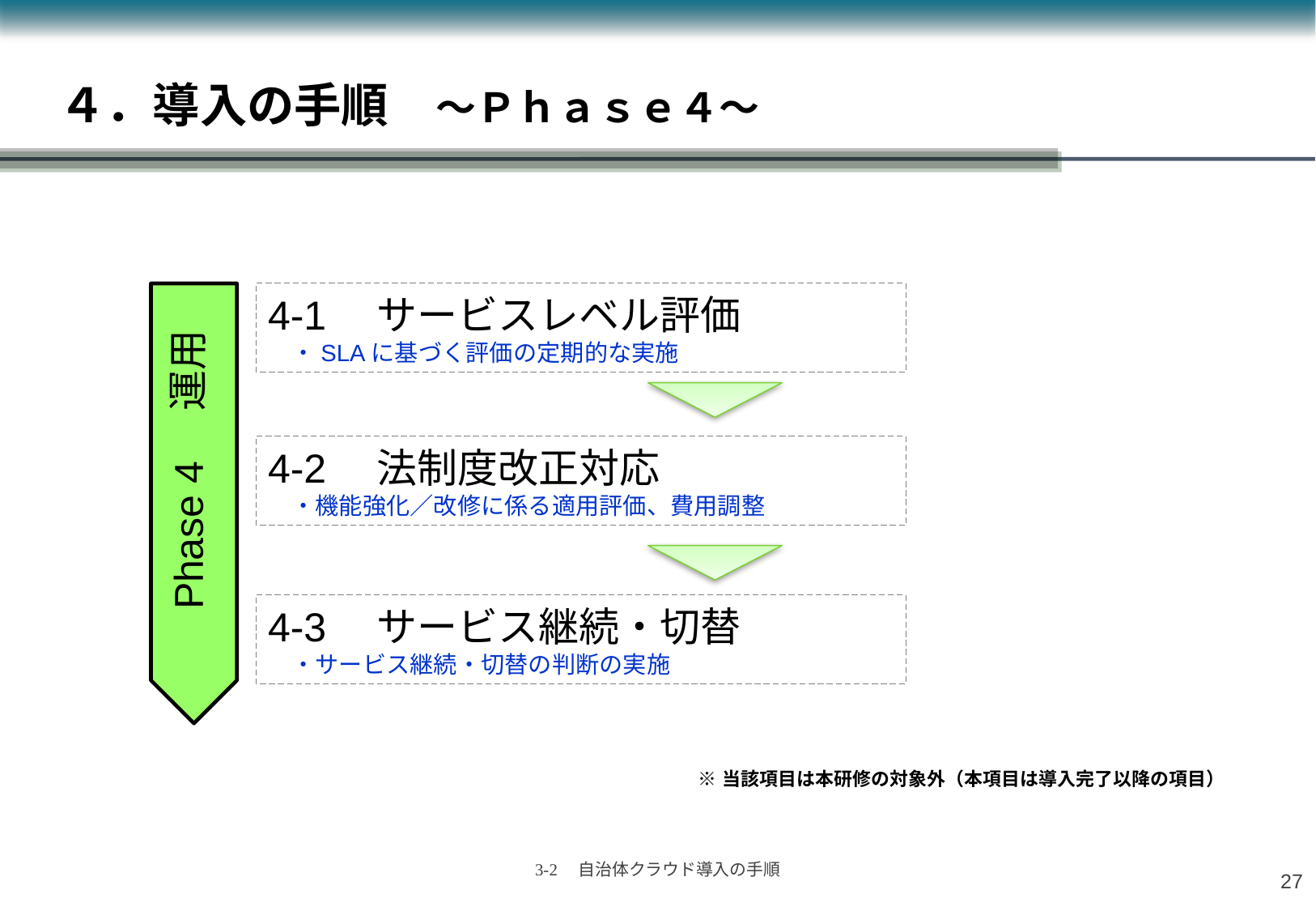

# ４．導入の手順　～Ｐｈａｓｅ４～
4-1　サービスレベル評価
　・SLAに基づく評価の定期的な実施

4-2　法制度改正対応
　・機能強化／改修に係る適用評価、費用調整
Phase 4　運用

4-3　サービス継続・切替
　・サービス継続・切替の判断の実施
※	当該項目は本研修の対象外（本項目は導入完了以降の項目）
27
3-2　自治体クラウド導入の手順